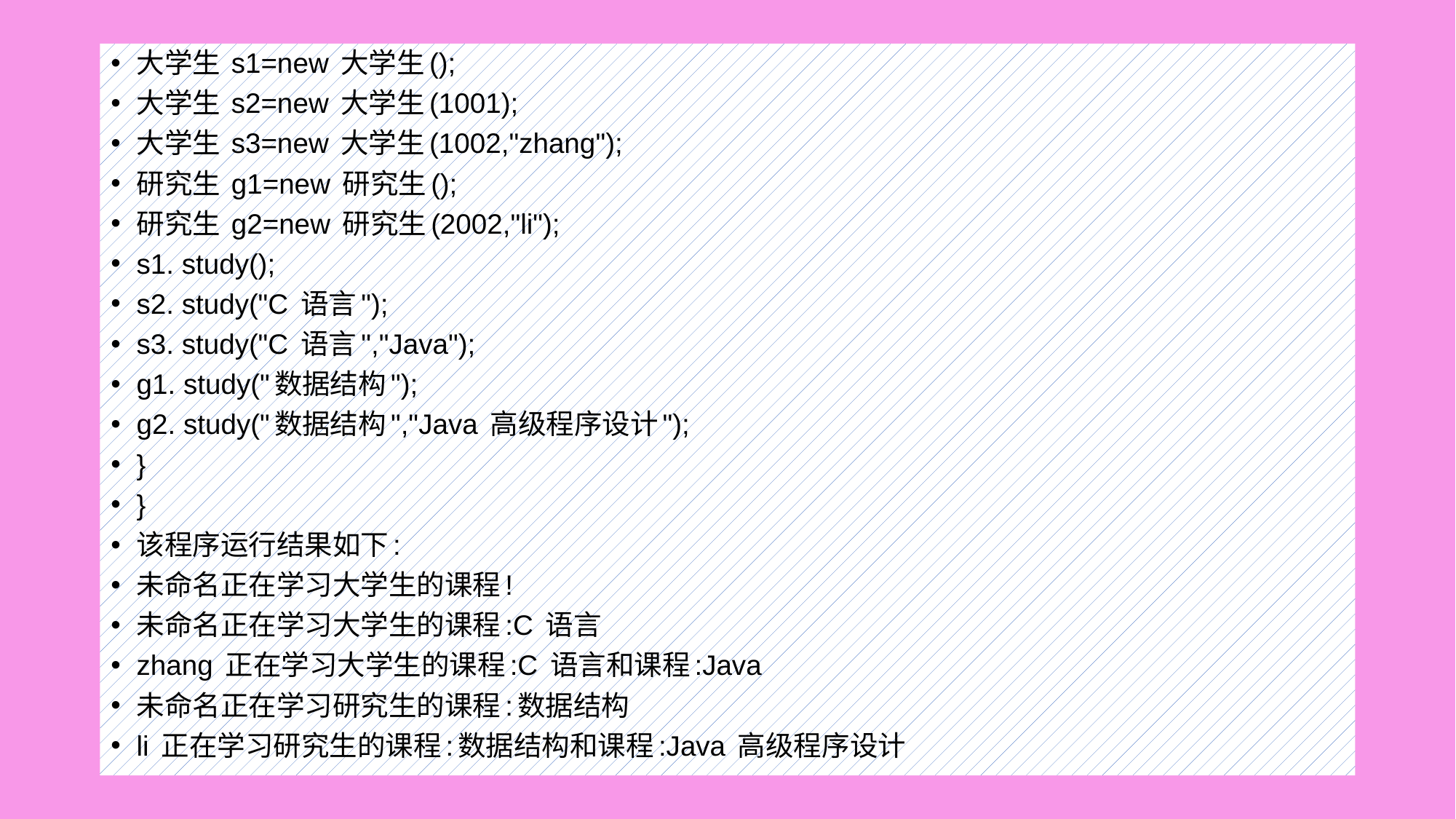

#
大学生 s1=new 大学生();
大学生 s2=new 大学生(1001);
大学生 s3=new 大学生(1002,"zhang");
研究生 g1=new 研究生();
研究生 g2=new 研究生(2002,"li");
s1. study();
s2. study("C 语言");
s3. study("C 语言","Java");
g1. study("数据结构");
g2. study("数据结构","Java 高级程序设计");
}
}
该程序运行结果如下:
未命名正在学习大学生的课程!
未命名正在学习大学生的课程:C 语言
zhang 正在学习大学生的课程:C 语言和课程:Java
未命名正在学习研究生的课程:数据结构
li 正在学习研究生的课程:数据结构和课程:Java 高级程序设计